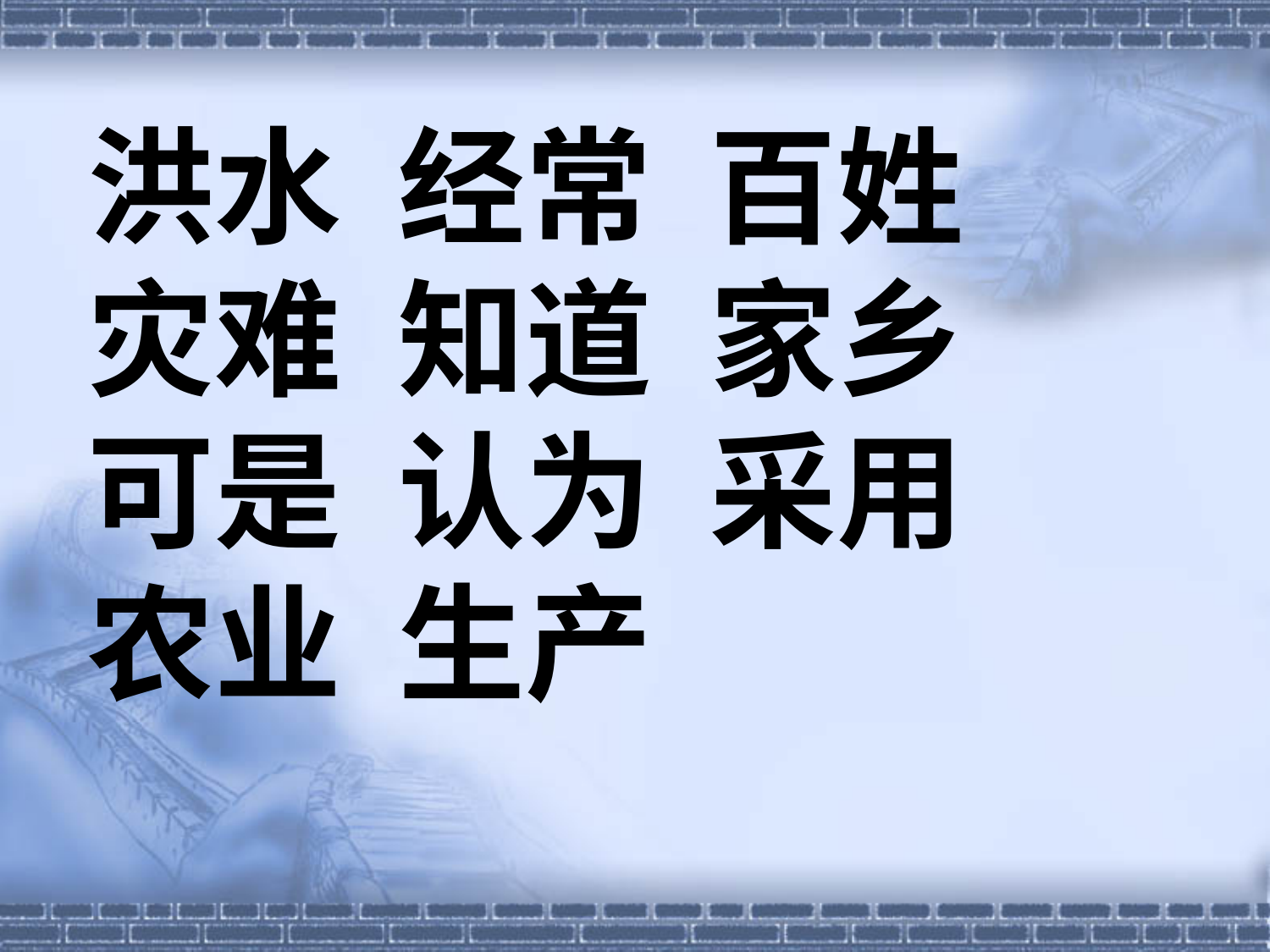

洪水  经常  百姓
灾难  知道  家乡
可是  认为  采用
农业  生产